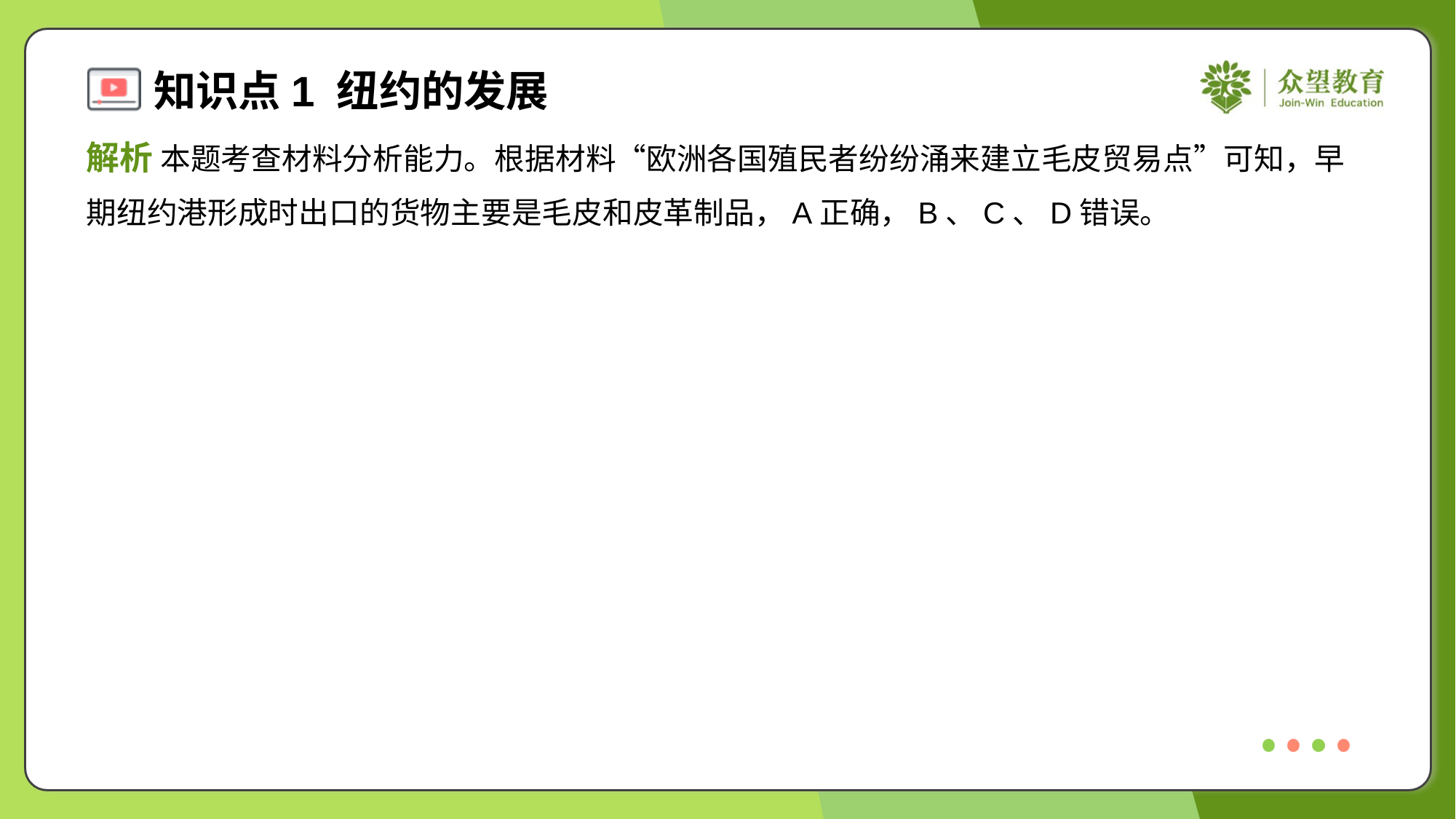

解析 本题考查材料分析能力。根据材料“欧洲各国殖民者纷纷涌来建立毛皮贸易点”可知，早
期纽约港形成时出口的货物主要是毛皮和皮革制品，A正确，B、C、D错误。